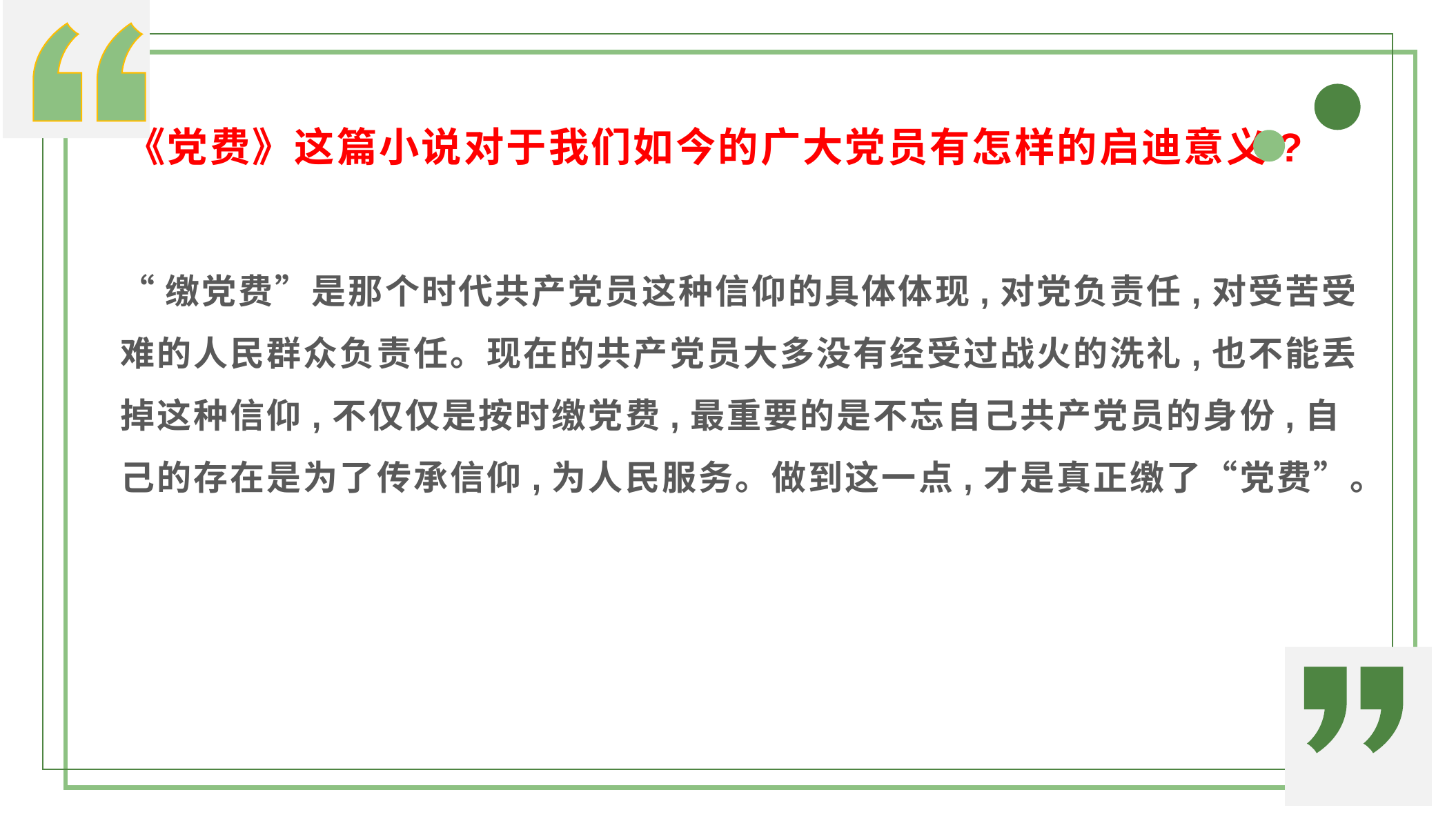

《党费》这篇小说对于我们如今的广大党员有怎样的启迪意义?

“缴党费”是那个时代共产党员这种信仰的具体体现,对党负责任,对受苦受难的人民群众负责任。现在的共产党员大多没有经受过战火的洗礼,也不能丢掉这种信仰,不仅仅是按时缴党费,最重要的是不忘自己共产党员的身份,自己的存在是为了传承信仰,为人民服务。做到这一点,才是真正缴了“党费”。